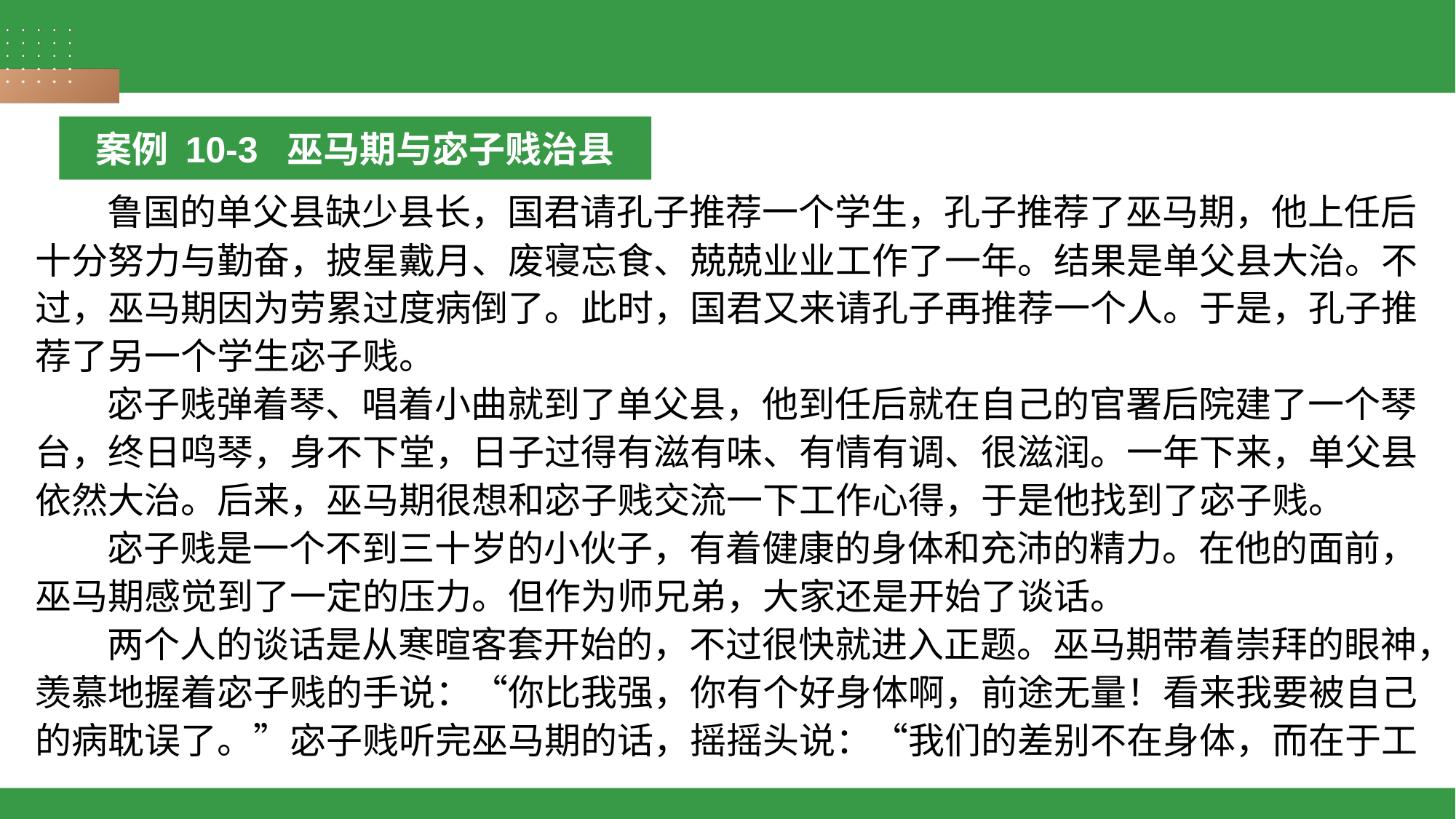

案例 10-3  巫马期与宓子贱治县
 鲁国的单父县缺少县长，国君请孔子推荐一个学生，孔子推荐了巫马期，他上任后十分努力与勤奋，披星戴月、废寝忘食、兢兢业业工作了一年。结果是单父县大治。不过，巫马期因为劳累过度病倒了。此时，国君又来请孔子再推荐一个人。于是，孔子推荐了另一个学生宓子贱。
 宓子贱弹着琴、唱着小曲就到了单父县，他到任后就在自己的官署后院建了一个琴台，终日鸣琴，身不下堂，日子过得有滋有味、有情有调、很滋润。一年下来，单父县依然大治。后来，巫马期很想和宓子贱交流一下工作心得，于是他找到了宓子贱。
 宓子贱是一个不到三十岁的小伙子，有着健康的身体和充沛的精力。在他的面前，巫马期感觉到了一定的压力。但作为师兄弟，大家还是开始了谈话。
 两个人的谈话是从寒暄客套开始的，不过很快就进入正题。巫马期带着崇拜的眼神，羡慕地握着宓子贱的手说：“你比我强，你有个好身体啊，前途无量！看来我要被自己的病耽误了。”宓子贱听完巫马期的话，摇摇头说：“我们的差别不在身体，而在于工